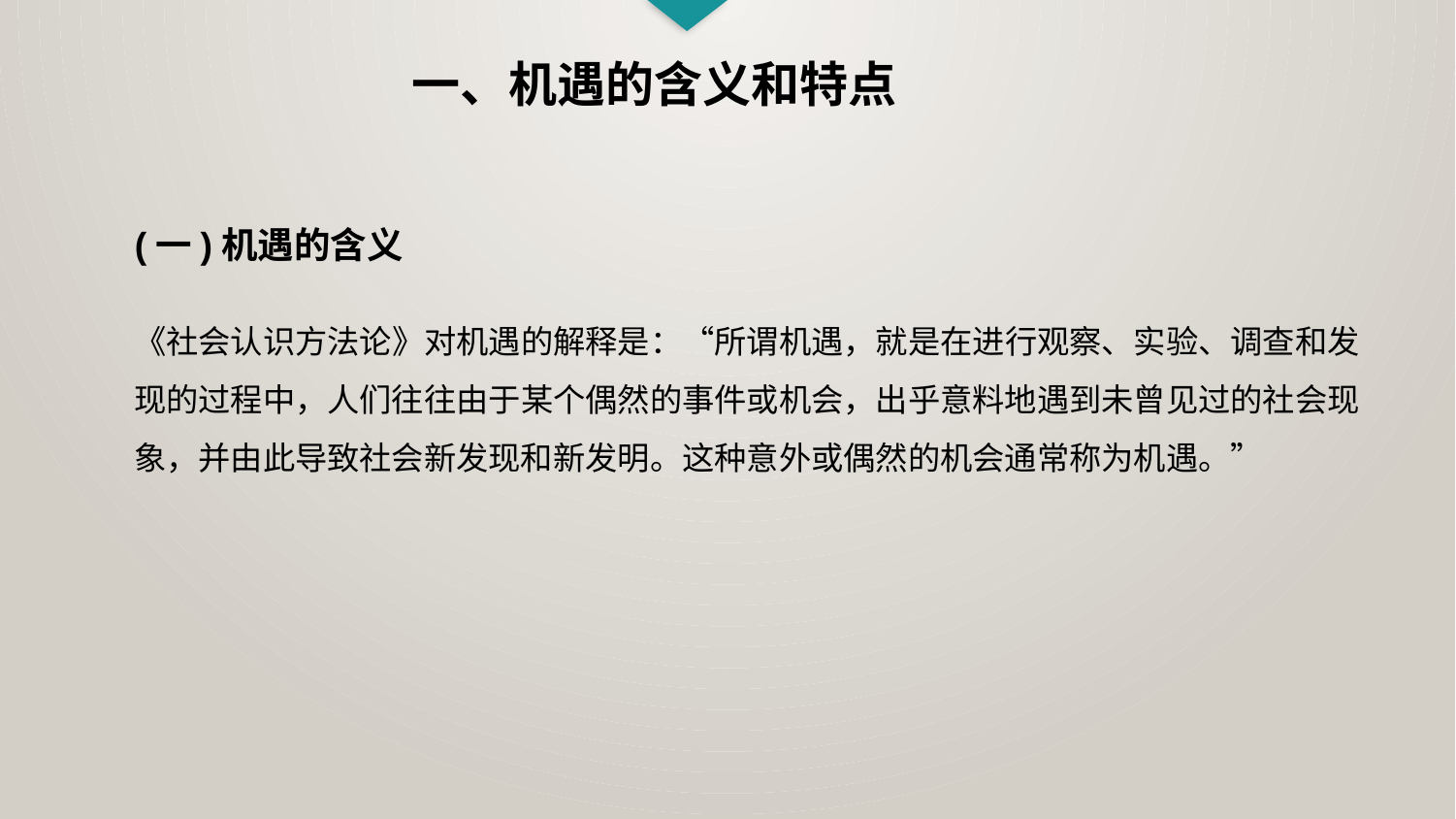

一、机遇的含义和特点
(一)机遇的含义
《社会认识方法论》对机遇的解释是：“所谓机遇，就是在进行观察、实验、调查和发现的过程中，人们往往由于某个偶然的事件或机会，出乎意料地遇到未曾见过的社会现象，并由此导致社会新发现和新发明。这种意外或偶然的机会通常称为机遇。”
64